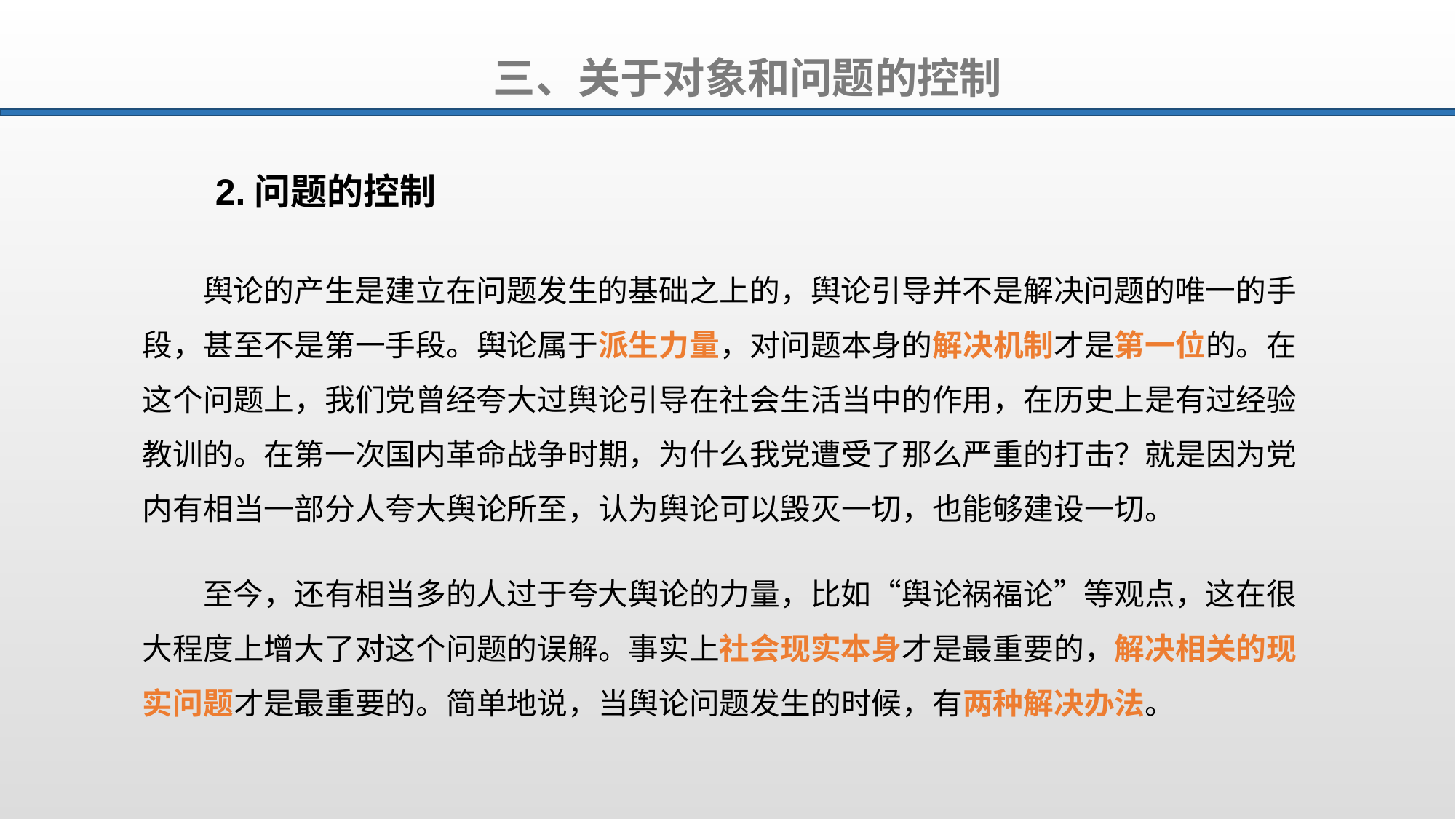

三、关于对象和问题的控制

2.问题的控制
舆论的产生是建立在问题发生的基础之上的，舆论引导并不是解决问题的唯一的手段，甚至不是第一手段。舆论属于派生力量，对问题本身的解决机制才是第一位的。在这个问题上，我们党曾经夸大过舆论引导在社会生活当中的作用，在历史上是有过经验教训的。在第一次国内革命战争时期，为什么我党遭受了那么严重的打击？就是因为党内有相当一部分人夸大舆论所至，认为舆论可以毁灭一切，也能够建设一切。
至今，还有相当多的人过于夸大舆论的力量，比如“舆论祸福论”等观点，这在很大程度上增大了对这个问题的误解。事实上社会现实本身才是最重要的，解决相关的现实问题才是最重要的。简单地说，当舆论问题发生的时候，有两种解决办法。